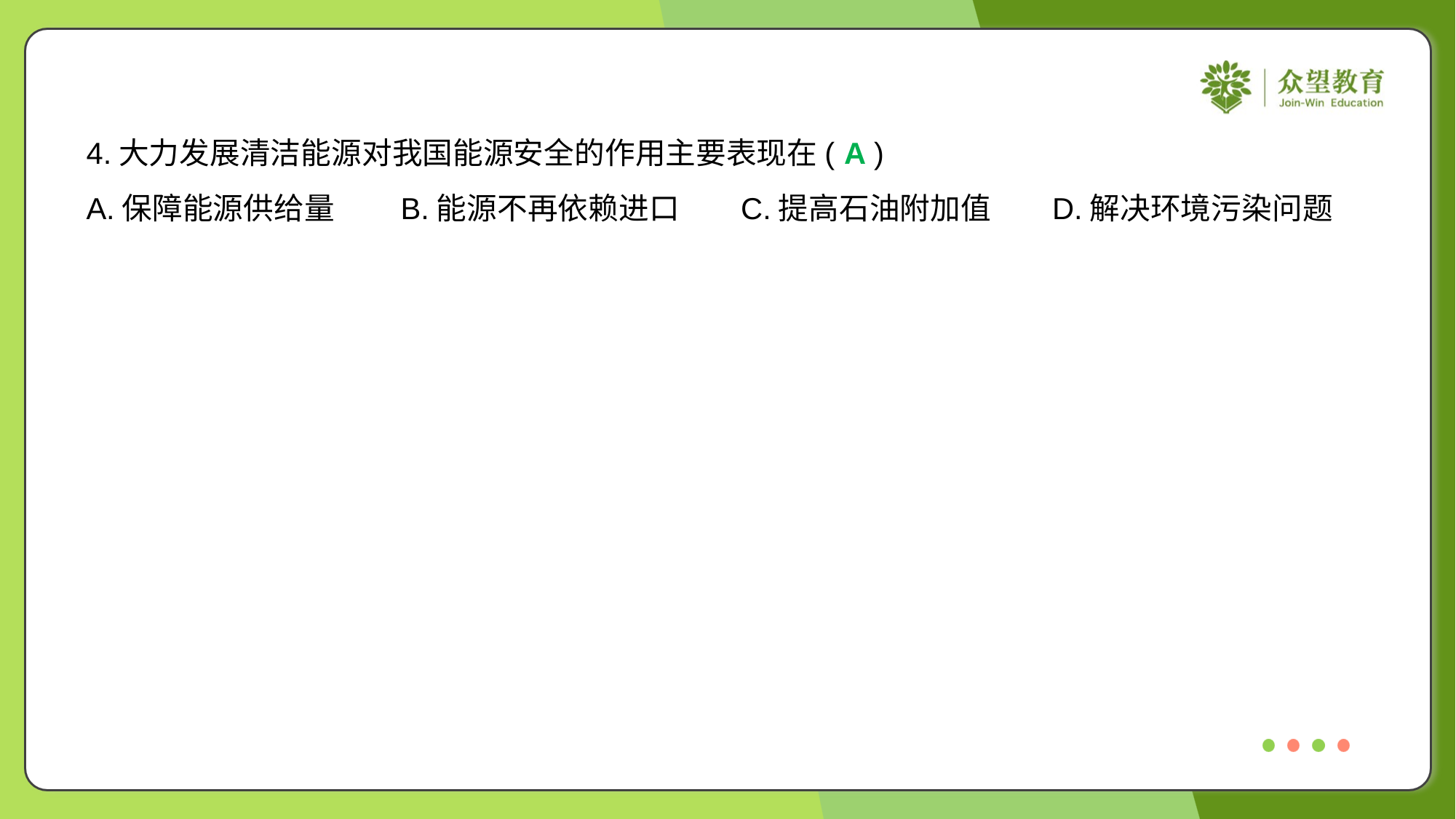

4.大力发展清洁能源对我国能源安全的作用主要表现在(     )
A
A.保障能源供给量	B.能源不再依赖进口	C.提高石油附加值	D.解决环境污染问题